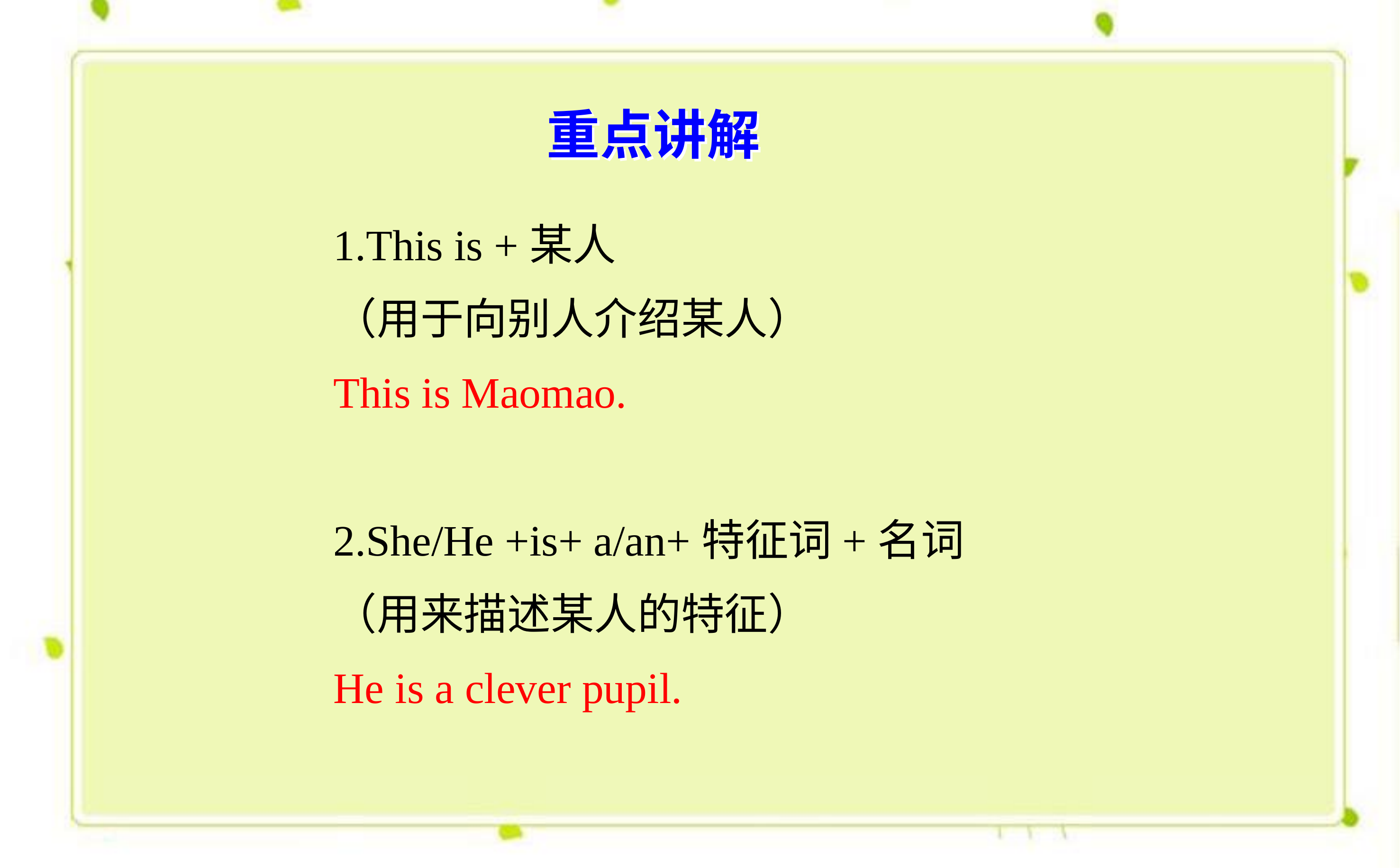

重点讲解
1.This is +某人
（用于向别人介绍某人）
This is Maomao.

2.She/He +is+ a/an+特征词+名词
（用来描述某人的特征）
He is a clever pupil.